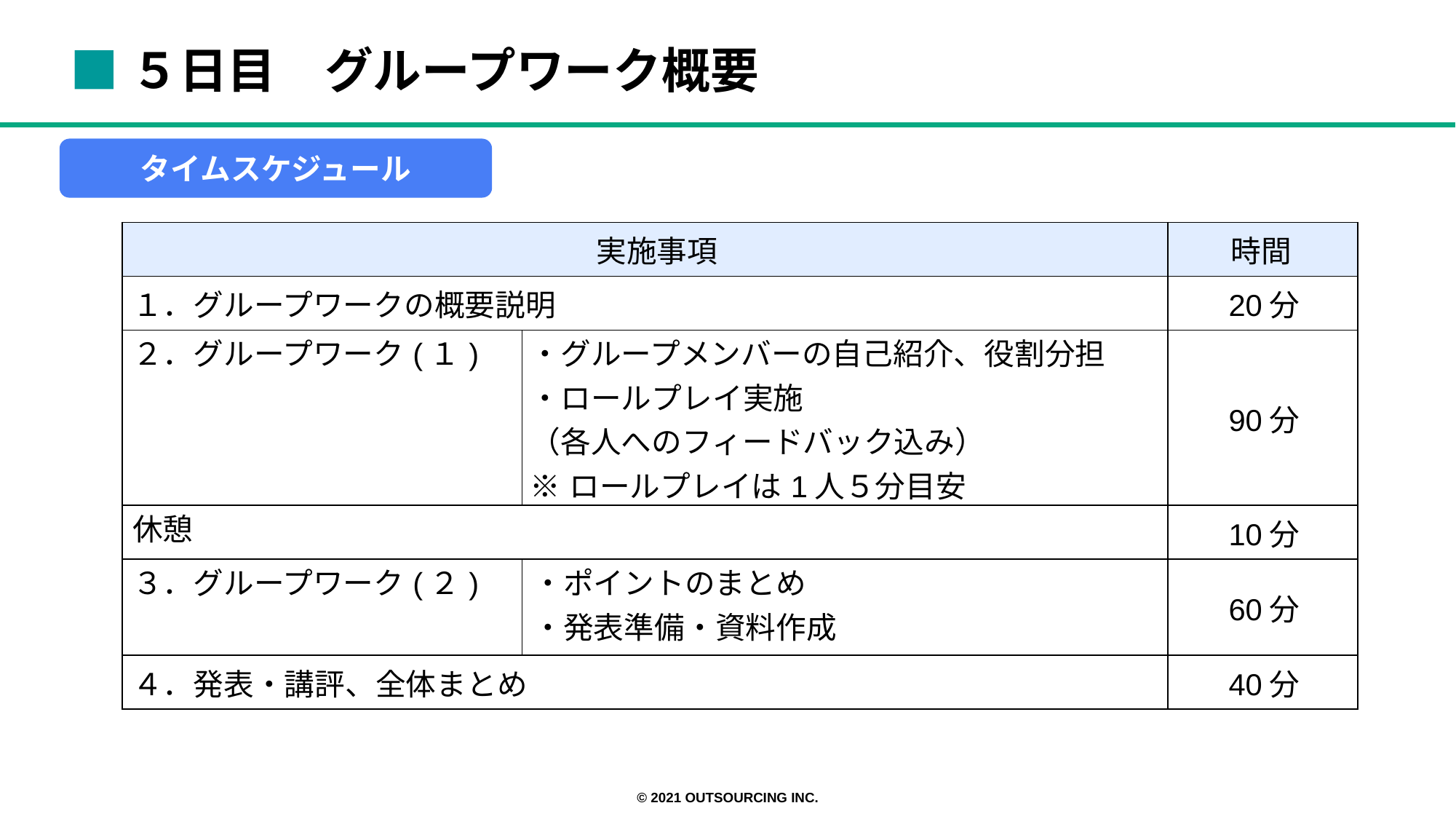

■５日目　グループワーク概要
タイムスケジュール
| 実施事項 |  | 時間 |
| --- | --- | --- |
| １．グループワークの概要説明 |  | 20分 |
| ２．グループワーク(１) | ・グループメンバーの自己紹介、役割分担 ・ロールプレイ実施 （各人へのフィードバック込み） ※ロールプレイは1人５分目安 | 90分 |
| 休憩 |  | 10分 |
| ３．グループワーク(２) | ・ポイントのまとめ ・発表準備・資料作成 | 60分 |
| ４．発表・講評、全体まとめ |  | 40分 |
© 2021 OUTSOURCING Inc.